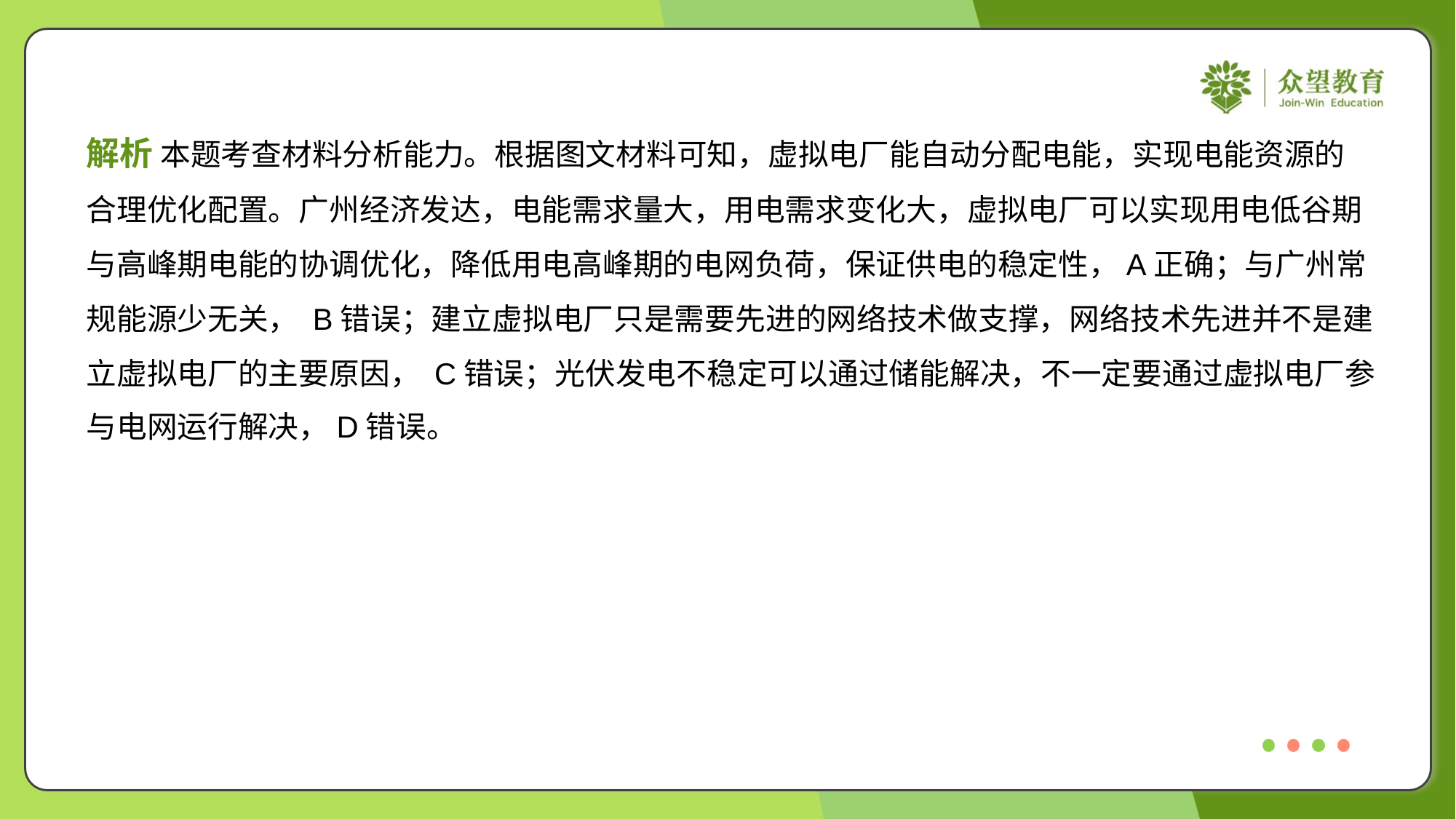

解析 本题考查材料分析能力。根据图文材料可知，虚拟电厂能自动分配电能，实现电能资源的
合理优化配置。广州经济发达，电能需求量大，用电需求变化大，虚拟电厂可以实现用电低谷期
与高峰期电能的协调优化，降低用电高峰期的电网负荷，保证供电的稳定性，A正确；与广州常
规能源少无关， B错误；建立虚拟电厂只是需要先进的网络技术做支撑，网络技术先进并不是建
立虚拟电厂的主要原因， C错误；光伏发电不稳定可以通过储能解决，不一定要通过虚拟电厂参
与电网运行解决，D错误。